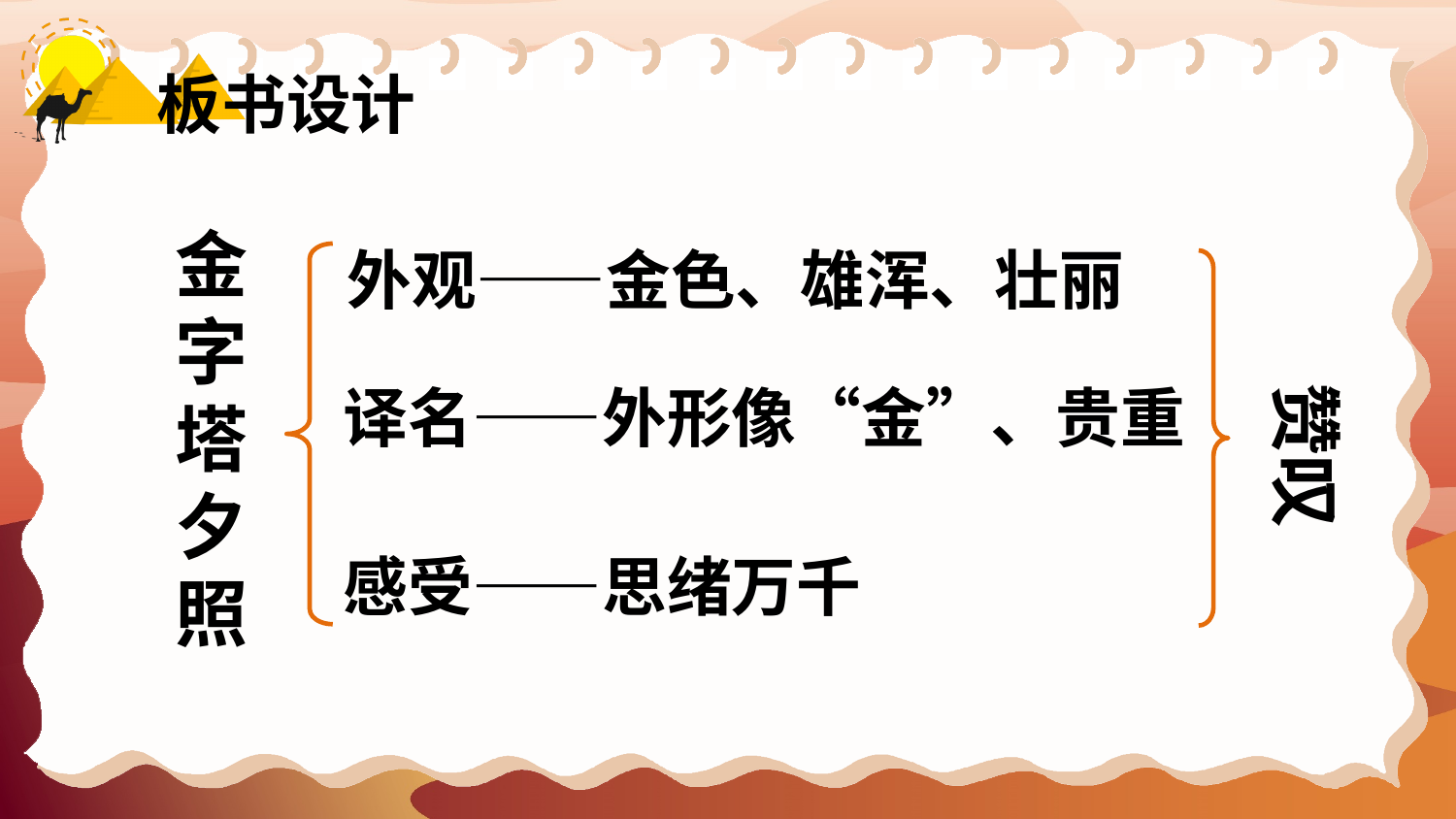

板书设计
金字塔夕照
外观——金色、雄浑、壮丽

赞叹
译名——外形像“金”、贵重
感受——思绪万千